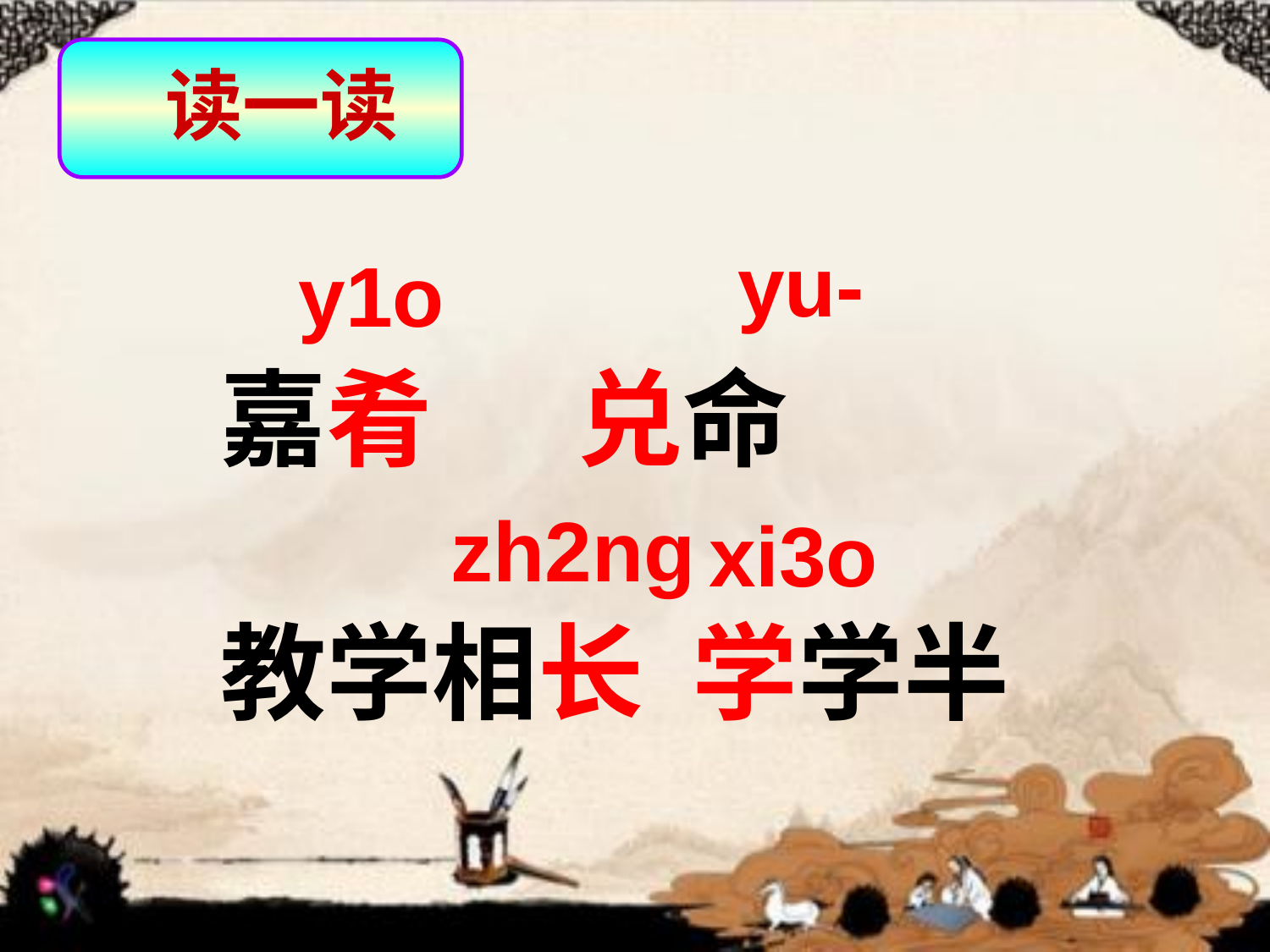

读一读
yu-
y1o
嘉肴      兑命

教学相长  学学半
zh2ng
xi3o